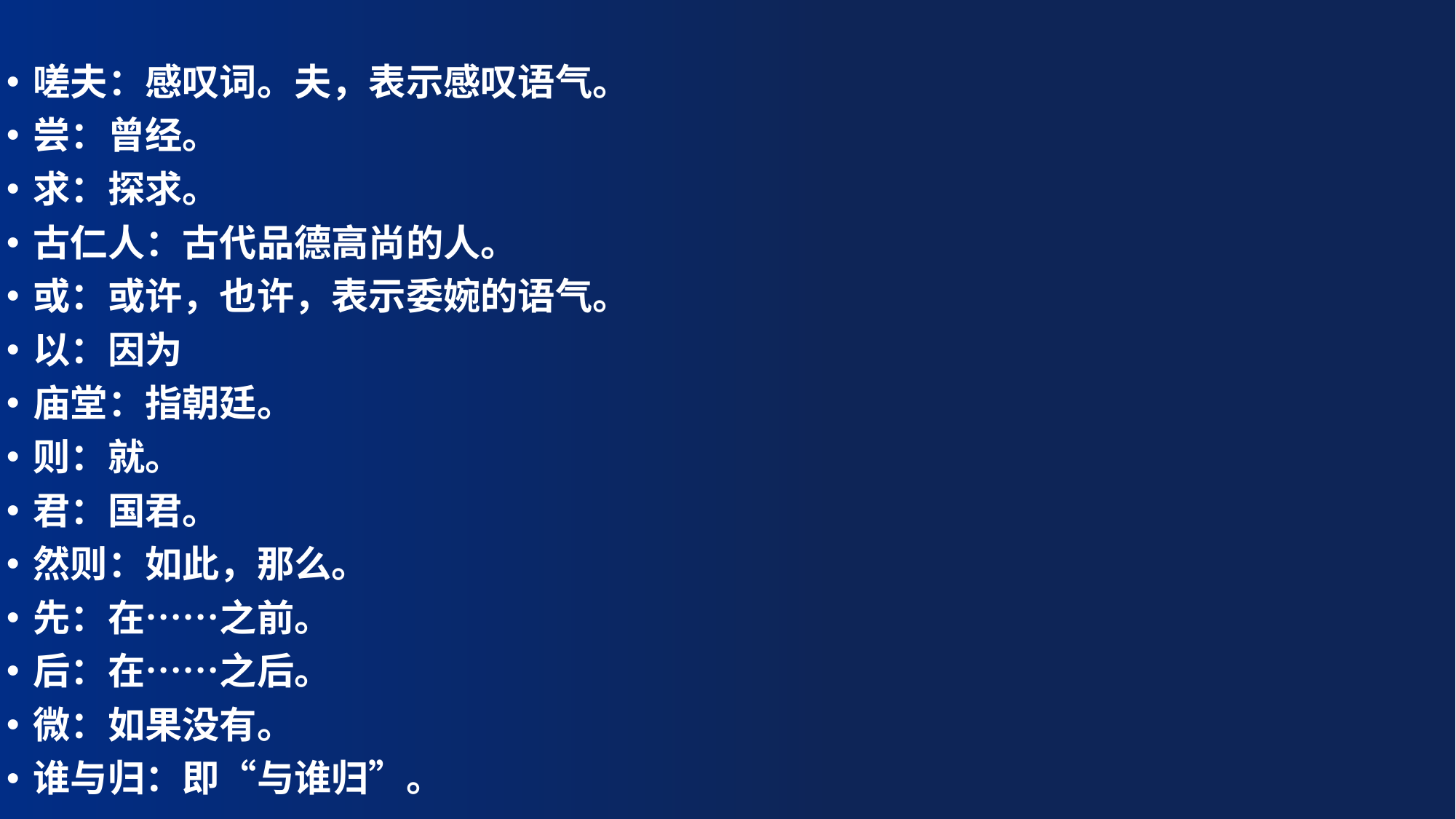

嗟夫：感叹词。夫，表示感叹语气。
尝：曾经。
求：探求。
古仁人：古代品德高尚的人。
或：或许，也许，表示委婉的语气。
以：因为
庙堂：指朝廷。
则：就。
君：国君。
然则：如此，那么。
先：在……之前。
后：在……之后。
微：如果没有。
谁与归：即“与谁归”。